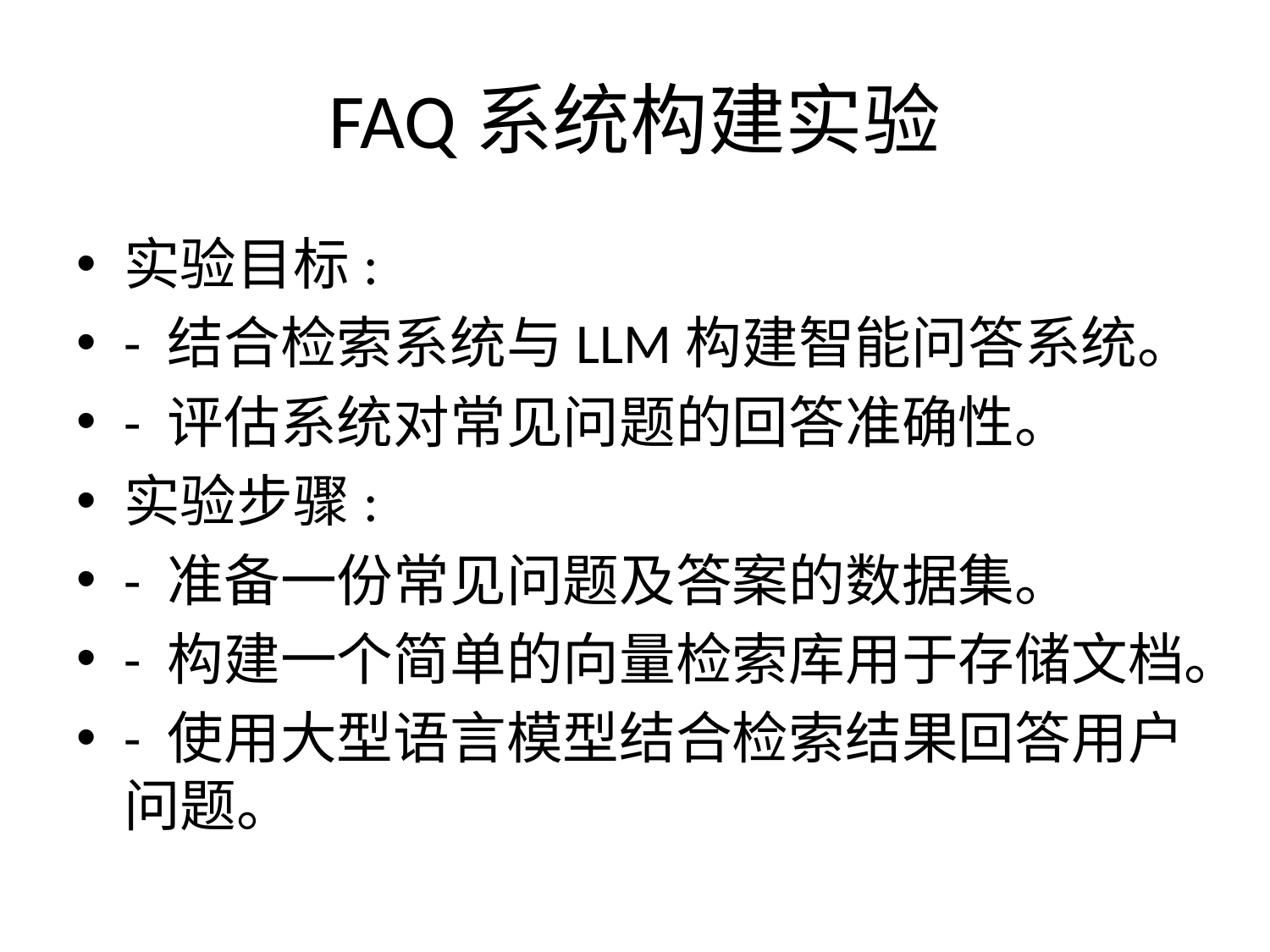

# FAQ系统构建实验
实验目标:
- 结合检索系统与LLM构建智能问答系统。
- 评估系统对常见问题的回答准确性。
实验步骤:
- 准备一份常见问题及答案的数据集。
- 构建一个简单的向量检索库用于存储文档。
- 使用大型语言模型结合检索结果回答用户问题。